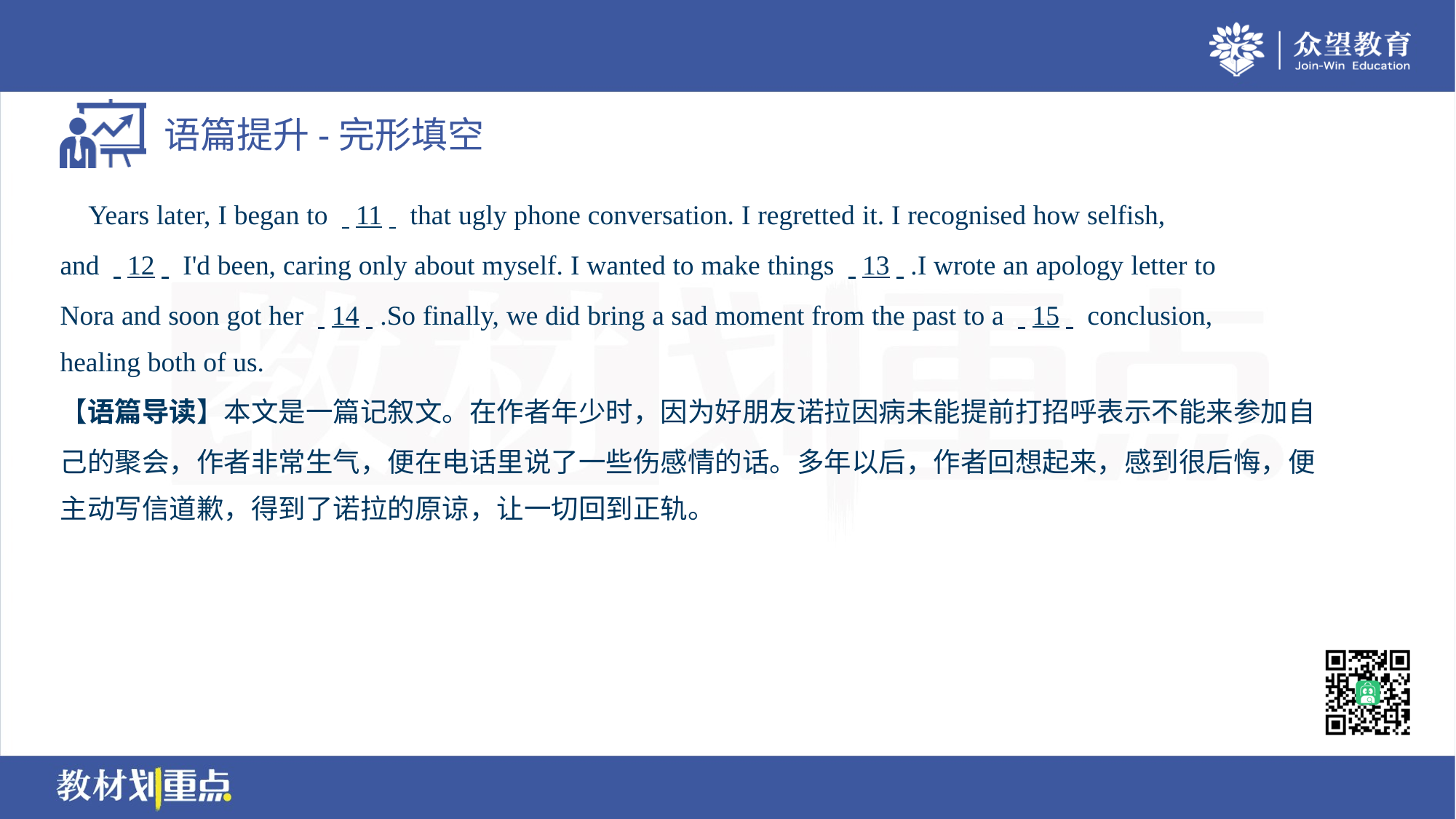

Years later, I began to . .11. . that ugly phone conversation. I regretted it. I recognised how selfish,
and . .12. . I'd been, caring only about myself. I wanted to make things . .13. ..I wrote an apology letter to
Nora and soon got her . .14. ..So finally, we did bring a sad moment from the past to a . .15. . conclusion,
healing both of us.
【语篇导读】本文是一篇记叙文。在作者年少时，因为好朋友诺拉因病未能提前打招呼表示不能来参加自
己的聚会，作者非常生气，便在电话里说了一些伤感情的话。多年以后，作者回想起来，感到很后悔，便
主动写信道歉，得到了诺拉的原谅，让一切回到正轨。